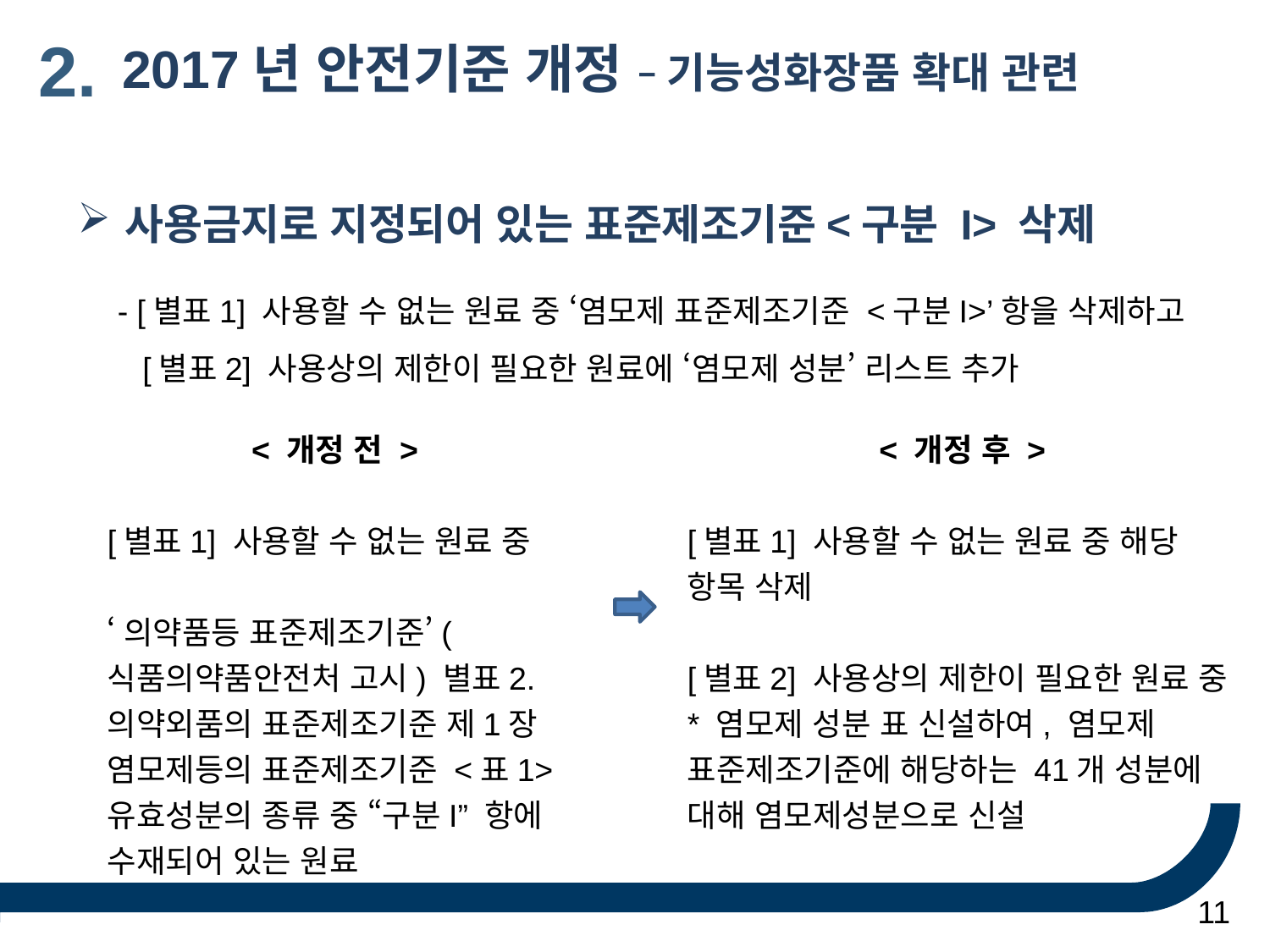

2.
 2017년 안전기준 개정 – 기능성화장품 확대 관련
사용금지로 지정되어 있는 표준제조기준<구분 I> 삭제
- [별표1] 사용할 수 없는 원료 중 ‘염모제 표준제조기준 <구분I>’항을 삭제하고 [별표2] 사용상의 제한이 필요한 원료에 ‘염모제 성분’ 리스트 추가
< 개정 전 >

[별표1] 사용할 수 없는 원료 중

‘의약품등 표준제조기준’(식품의약품안전처 고시) 별표2. 의약외품의 표준제조기준 제1장 염모제등의 표준제조기준 <표1> 유효성분의 종류 중 “구분I” 항에 수재되어 있는 원료

< 개정 후 >

[별표1] 사용할 수 없는 원료 중 해당 항목 삭제

[별표2] 사용상의 제한이 필요한 원료 중 * 염모제 성분 표 신설하여, 염모제 표준제조기준에 해당하는 41개 성분에 대해 염모제성분으로 신설

11